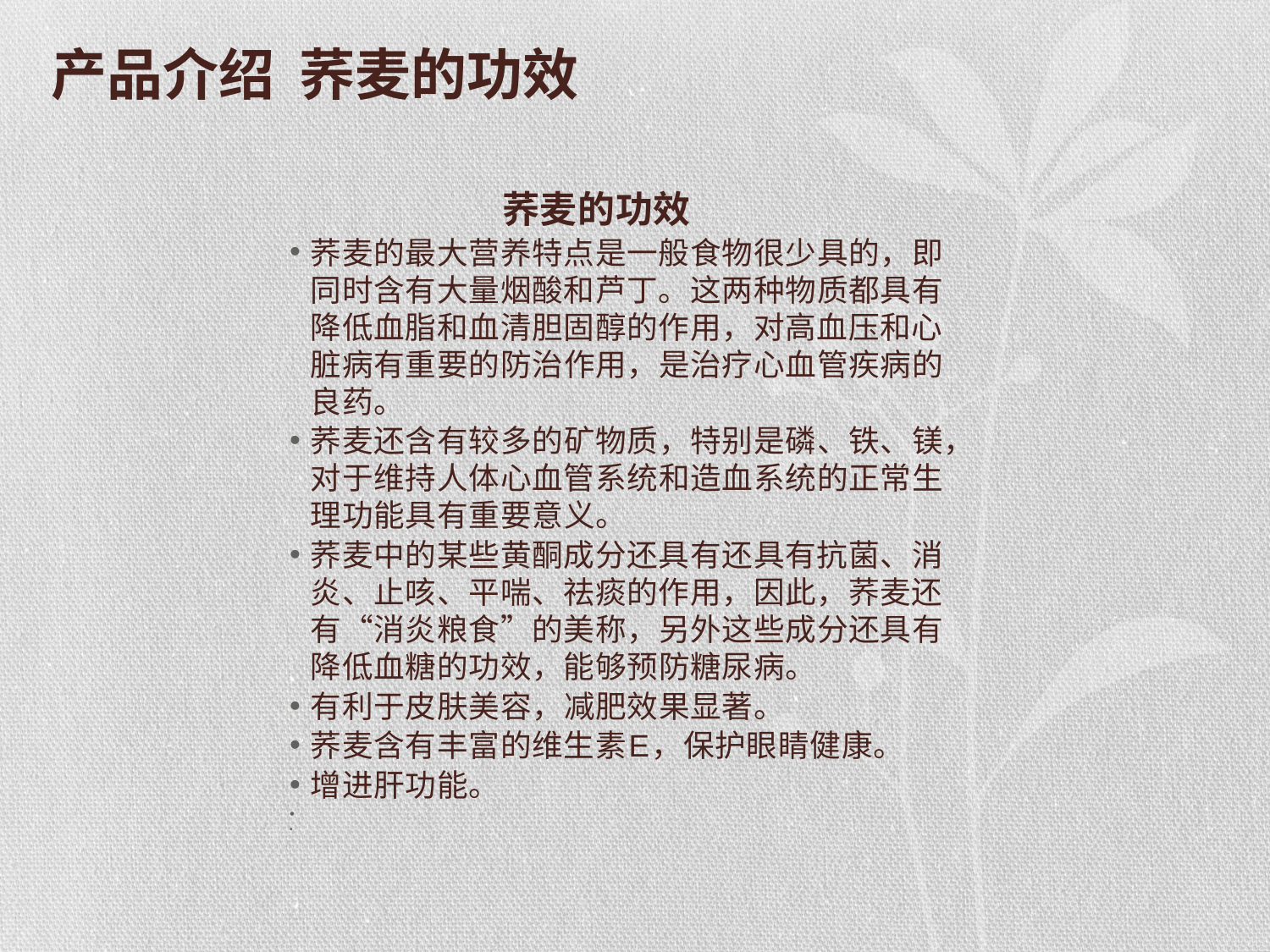

# 产品介绍  荞麦的功效
                            荞麦的功效
荞麦的最大营养特点是一般食物很少具的，即同时含有大量烟酸和芦丁。这两种物质都具有降低血脂和血清胆固醇的作用，对高血压和心脏病有重要的防治作用，是治疗心血管疾病的良药。
荞麦还含有较多的矿物质，特别是磷、铁、镁，对于维持人体心血管系统和造血系统的正常生理功能具有重要意义。
荞麦中的某些黄酮成分还具有还具有抗菌、消炎、止咳、平喘、祛痰的作用，因此，荞麦还有“消炎粮食”的美称，另外这些成分还具有降低血糖的功效，能够预防糖尿病。
有利于皮肤美容，减肥效果显著。
荞麦含有丰富的维生素E，保护眼睛健康。
增进肝功能。